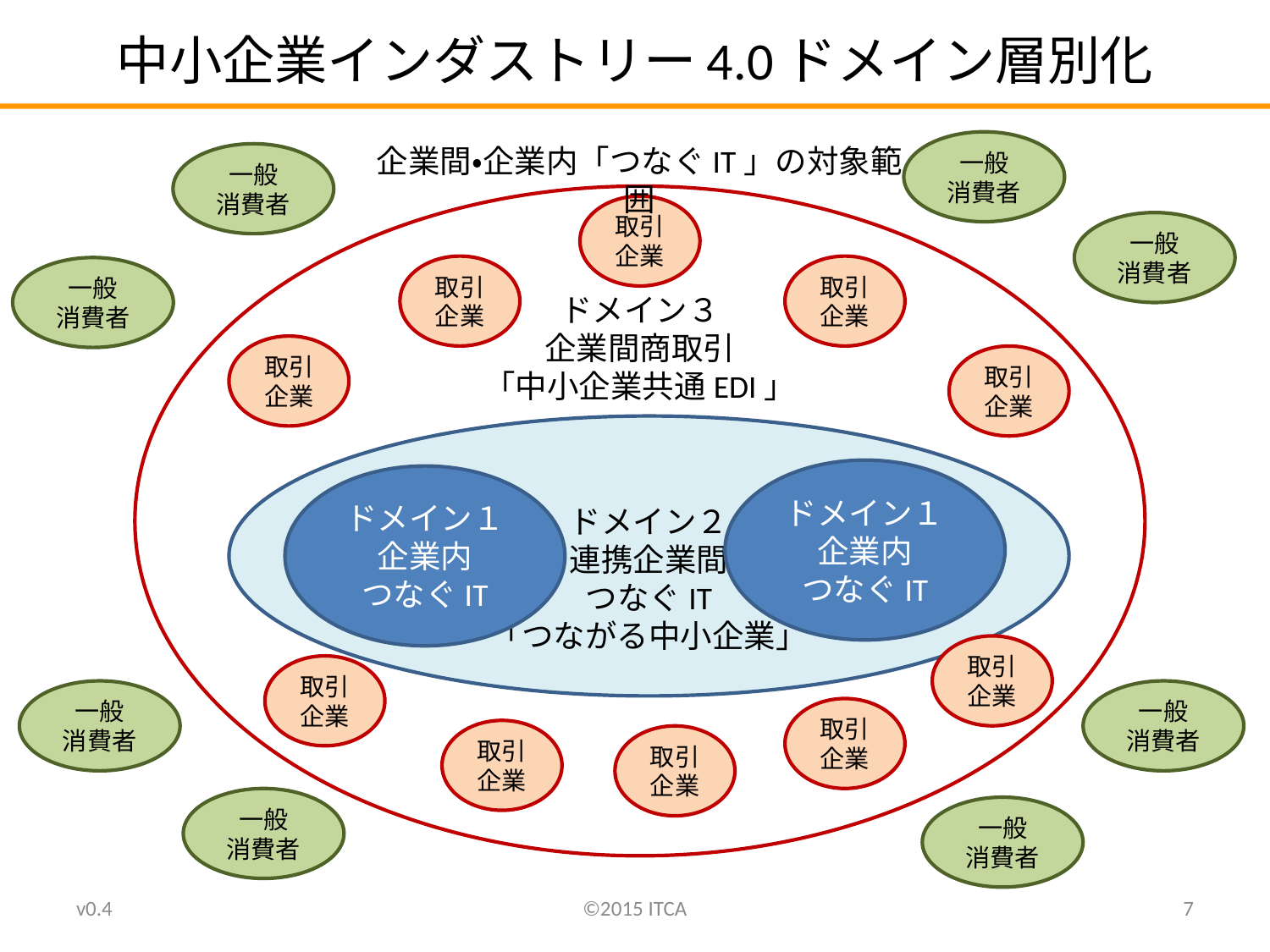

# 中小企業インダストリー4.0ドメイン層別化

一般
消費者
企業間・企業内「つなぐIT」の対象範囲
一般
消費者
ドメイン３
企業間商取引
「中小企業共通EDI」
取引
企業
一般
消費者
取引
企業
取引
企業
一般
消費者
取引
企業
取引
企業

ドメイン２
連携企業間
つなぐIT
「つながる中小企業」
ドメイン１
企業内
つなぐIT
ドメイン１
企業内
つなぐIT
取引
企業
取引
企業
一般
消費者
一般
消費者
取引
企業
取引
企業
取引
企業
一般
消費者
一般
消費者
v0.4
©2015 ITCA
7